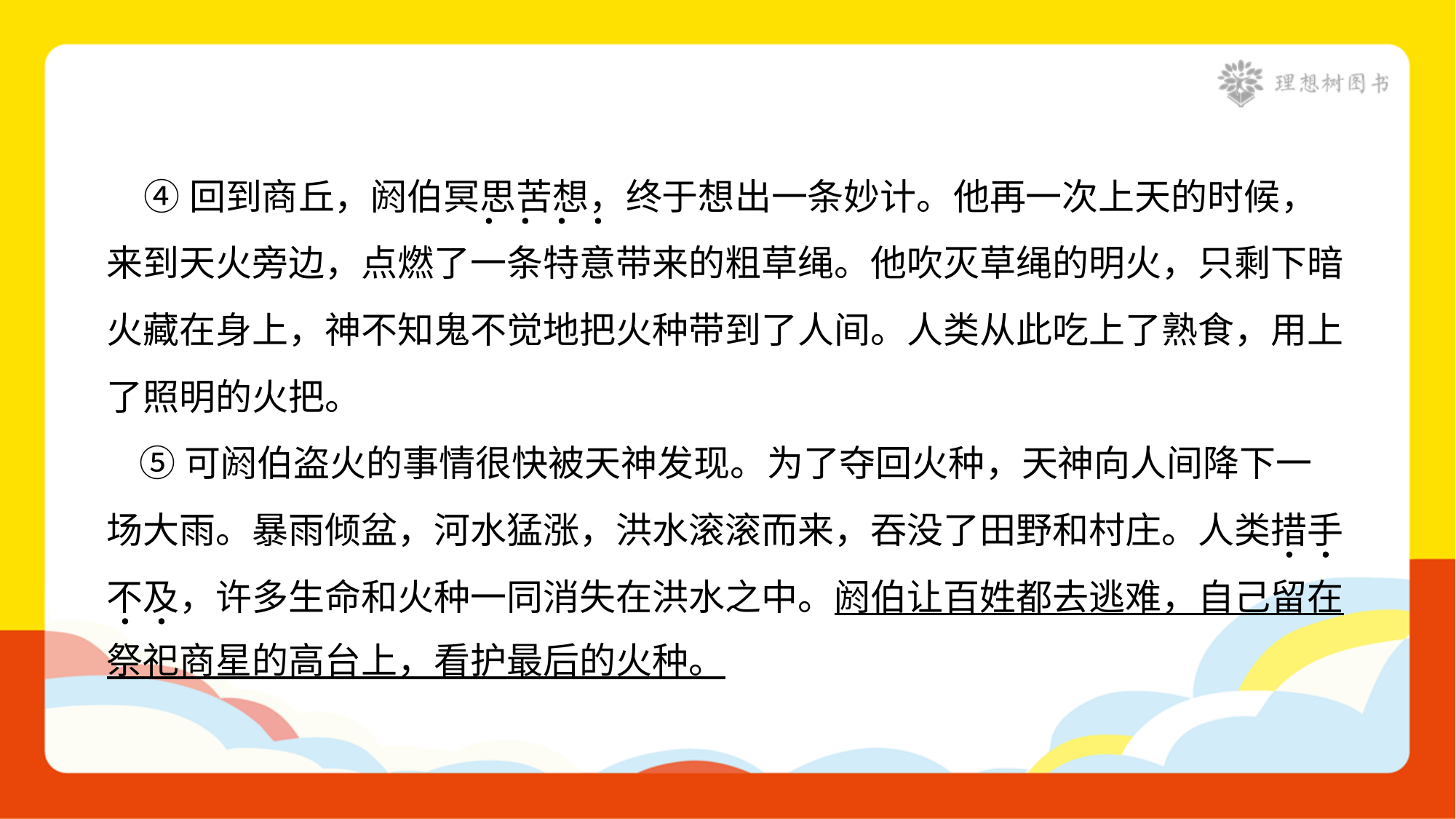

④回到商丘，阏伯冥思苦想，终于想出一条妙计。他再一次上天的时候，
来到天火旁边，点燃了一条特意带来的粗草绳。他吹灭草绳的明火，只剩下暗
火藏在身上，神不知鬼不觉地把火种带到了人间。人类从此吃上了熟食，用上
了照明的火把。
    ⑤可阏伯盗火的事情很快被天神发现。为了夺回火种，天神向人间降下一
场大雨。暴雨倾盆，河水猛涨，洪水滚滚而来，吞没了田野和村庄。人类措手
不及，许多生命和火种一同消失在洪水之中。阏伯让百姓都去逃难，自己留在
祭祀商星的高台上，看护最后的火种。